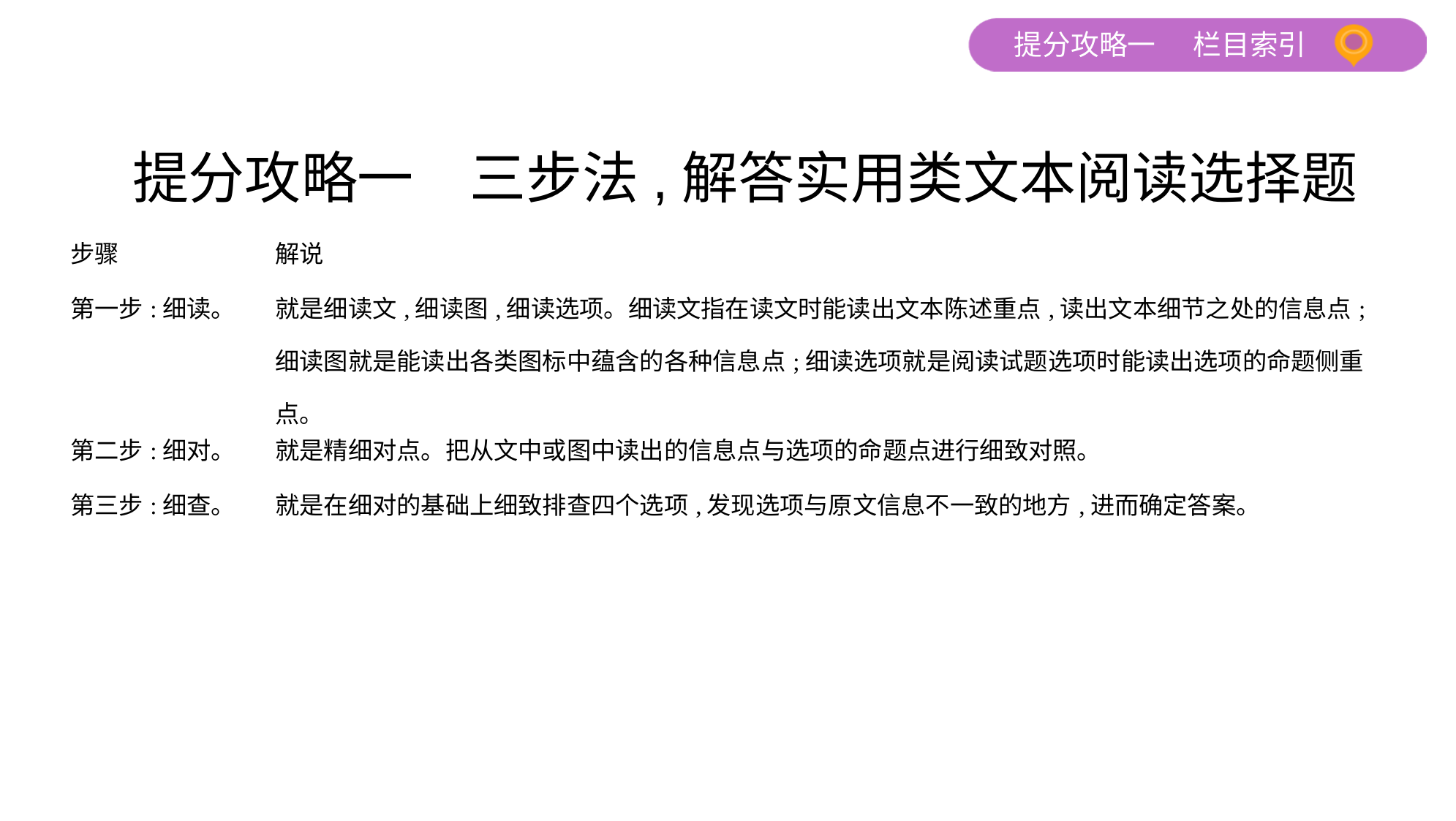

提分攻略一　三步法,解答实用类文本阅读选择题
| 步骤 | 解说 |
| --- | --- |
| 第一步:细读。 | 就是细读文,细读图,细读选项。细读文指在读文时能读出文本陈述重点,读出文本细节之处的信息点;细读图就是能读出各类图标中蕴含的各种信息点;细读选项就是阅读试题选项时能读出选项的命题侧重点。 |
| 第二步:细对。 | 就是精细对点。把从文中或图中读出的信息点与选项的命题点进行细致对照。 |
| 第三步:细查。 | 就是在细对的基础上细致排查四个选项,发现选项与原文信息不一致的地方,进而确定答案。 |